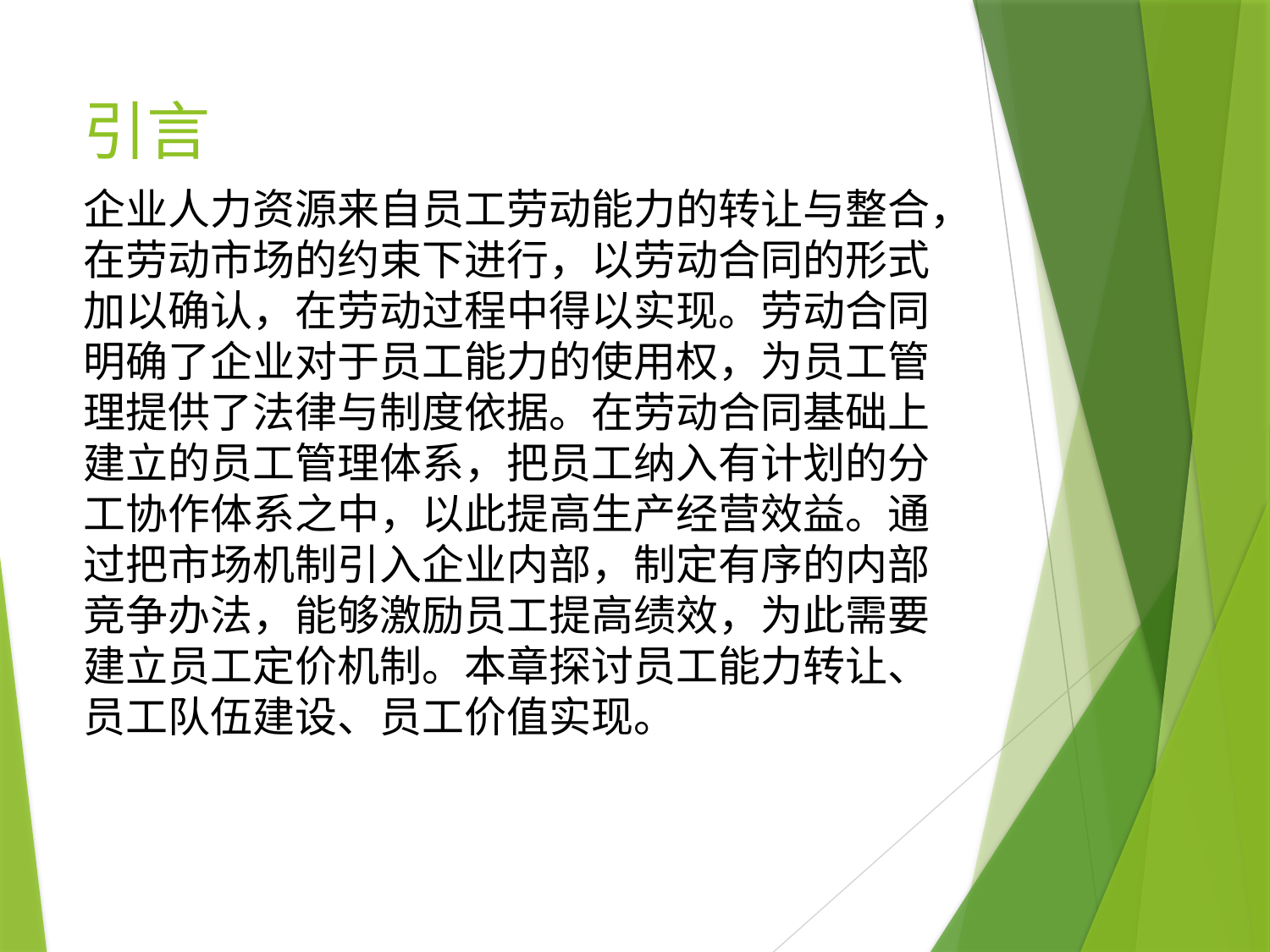

# 引言
企业人力资源来自员工劳动能力的转让与整合，在劳动市场的约束下进行，以劳动合同的形式加以确认，在劳动过程中得以实现。劳动合同明确了企业对于员工能力的使用权，为员工管理提供了法律与制度依据。在劳动合同基础上建立的员工管理体系，把员工纳入有计划的分工协作体系之中，以此提高生产经营效益。通过把市场机制引入企业内部，制定有序的内部竞争办法，能够激励员工提高绩效，为此需要建立员工定价机制。本章探讨员工能力转让、员工队伍建设、员工价值实现。